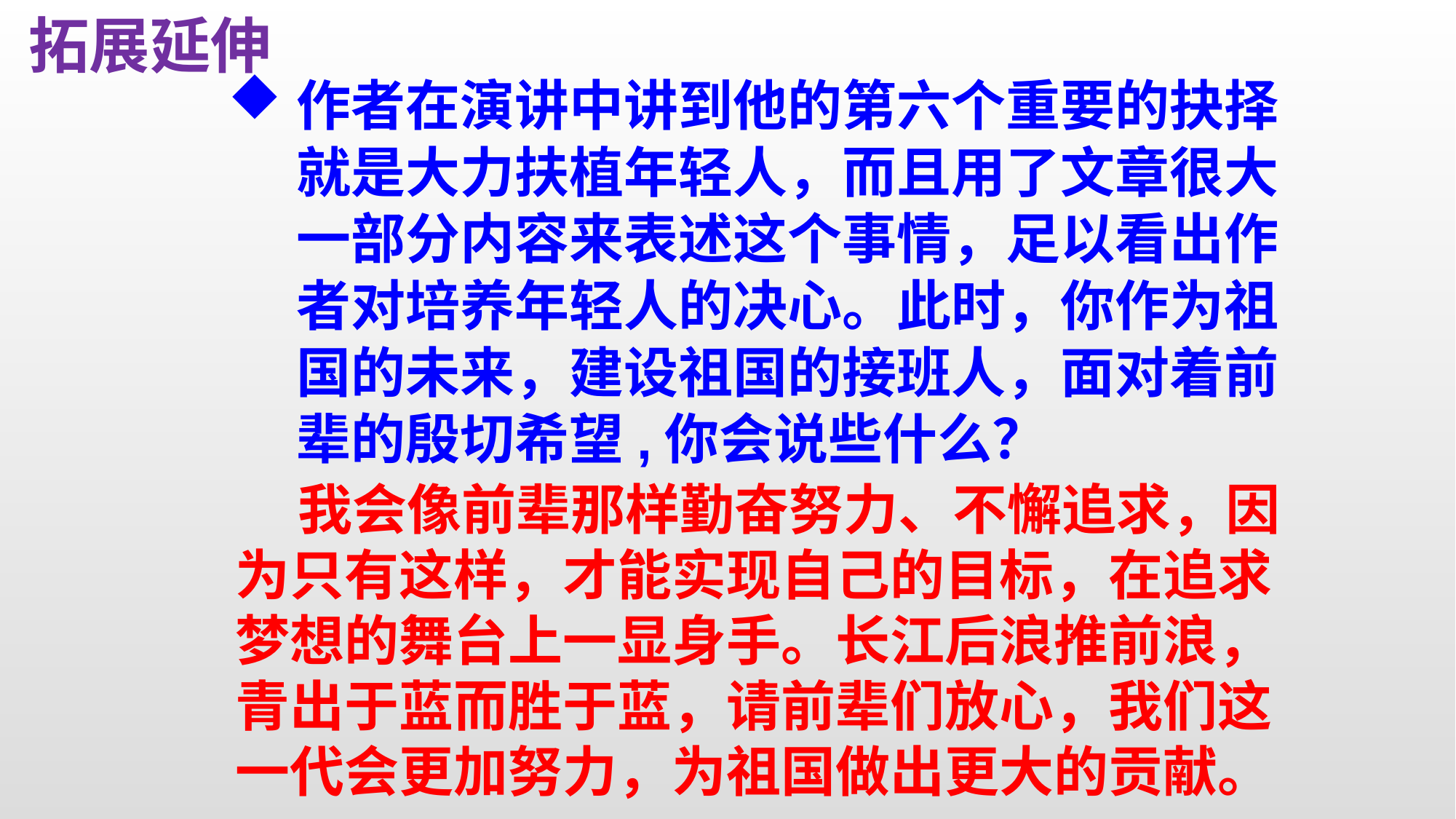

拓展延伸
作者在演讲中讲到他的第六个重要的抉择就是大力扶植年轻人，而且用了文章很大一部分内容来表述这个事情，足以看出作者对培养年轻人的决心。此时，你作为祖国的未来，建设祖国的接班人，面对着前辈的殷切希望,你会说些什么？
    我会像前辈那样勤奋努力、不懈追求，因为只有这样，才能实现自己的目标，在追求梦想的舞台上一显身手。长江后浪推前浪，青出于蓝而胜于蓝，请前辈们放心，我们这一代会更加努力，为祖国做出更大的贡献。